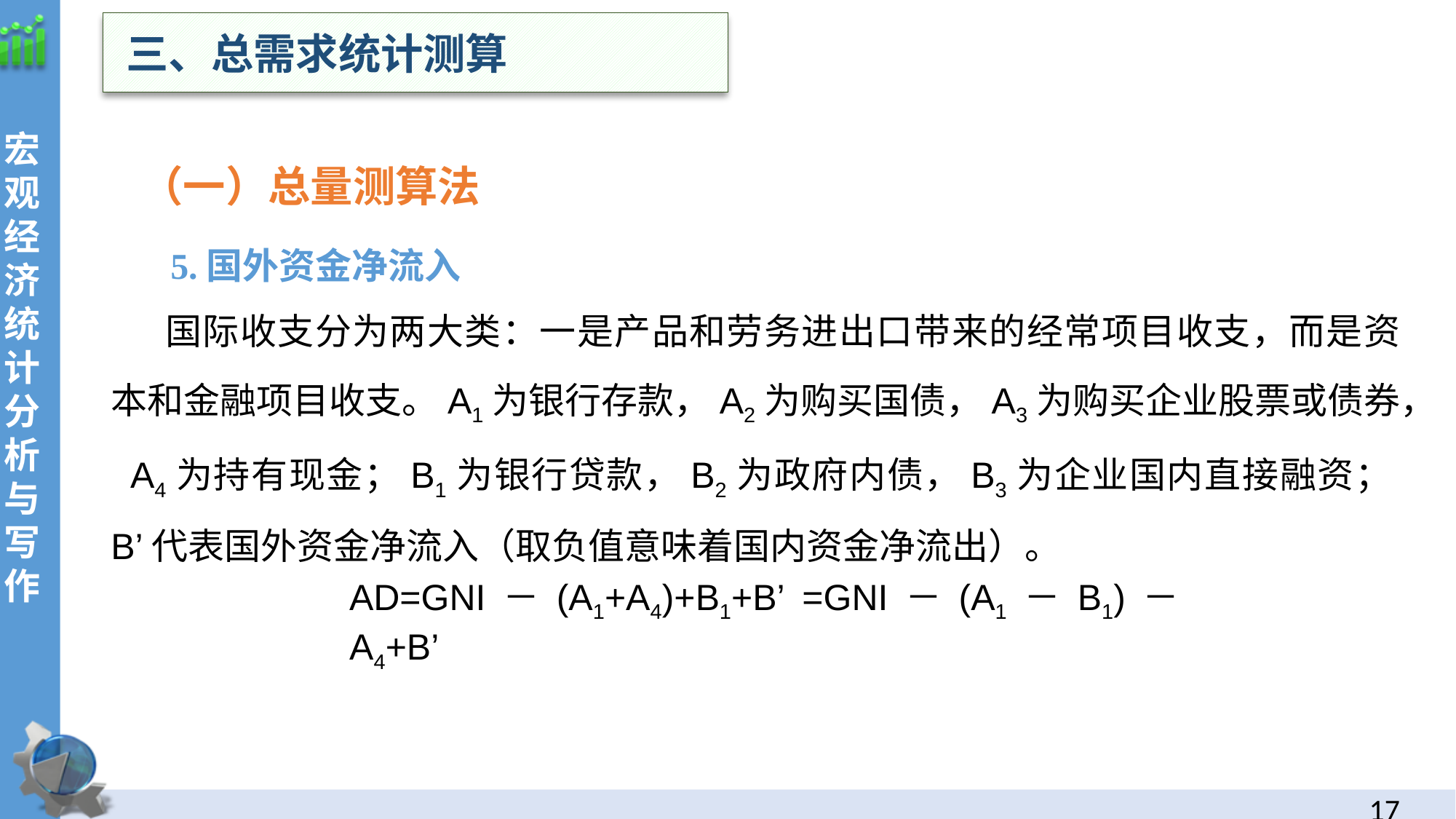

三、总需求统计测算
（一）总量测算法
   5.国外资金净流入
国际收支分为两大类：一是产品和劳务进出口带来的经常项目收支，而是资本和金融项目收支。A1为银行存款，A2为购买国债，A3为购买企业股票或债券， A4为持有现金；B1为银行贷款，B2为政府内债，B3为企业国内直接融资；B’代表国外资金净流入（取负值意味着国内资金净流出）。

AD=GNI－(A1+A4)+B1+B’ =GNI－(A1－B1)－A4+B’
17